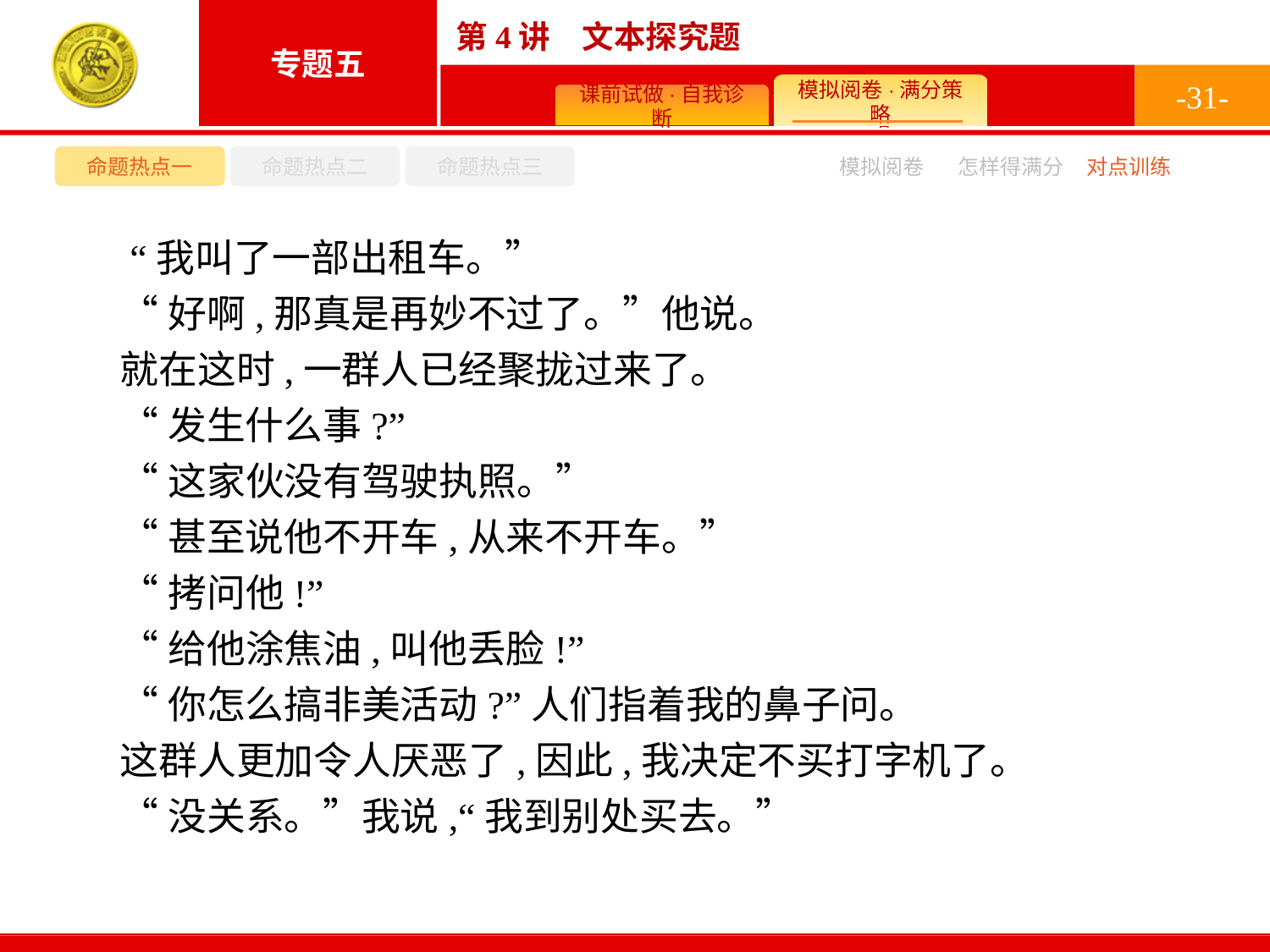

-31-
命题热点一
命题热点二
命题热点三
模拟阅卷
怎样得满分
对点训练
 “我叫了一部出租车。”
“好啊,那真是再妙不过了。”他说。
就在这时,一群人已经聚拢过来了。
“发生什么事?”
“这家伙没有驾驶执照。”
“甚至说他不开车,从来不开车。”
“拷问他!”
“给他涂焦油,叫他丢脸!”
“你怎么搞非美活动?”人们指着我的鼻子问。
这群人更加令人厌恶了,因此,我决定不买打字机了。
“没关系。”我说,“我到别处买去。”